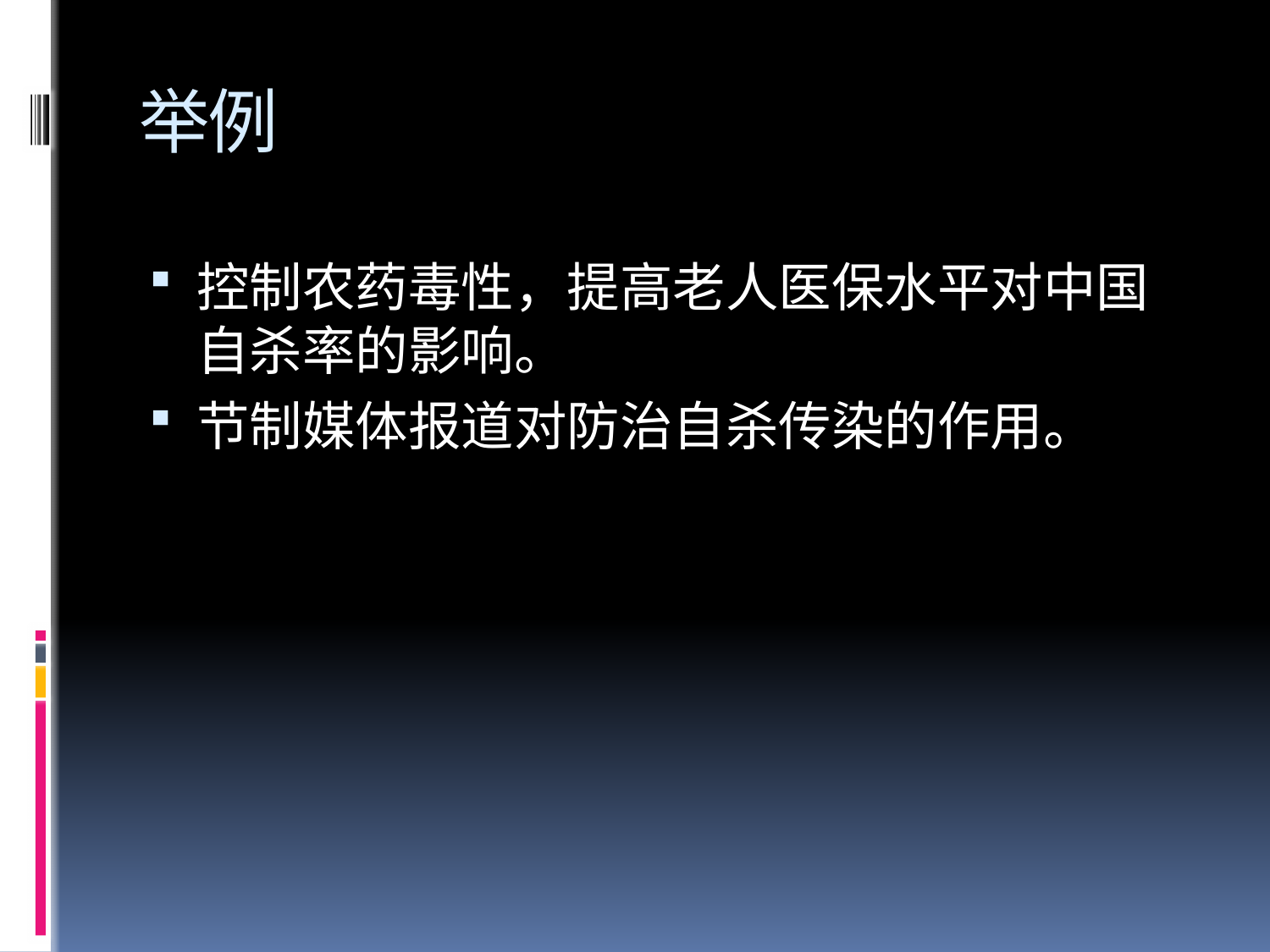

# 举例
控制农药毒性，提高老人医保水平对中国自杀率的影响。
节制媒体报道对防治自杀传染的作用。